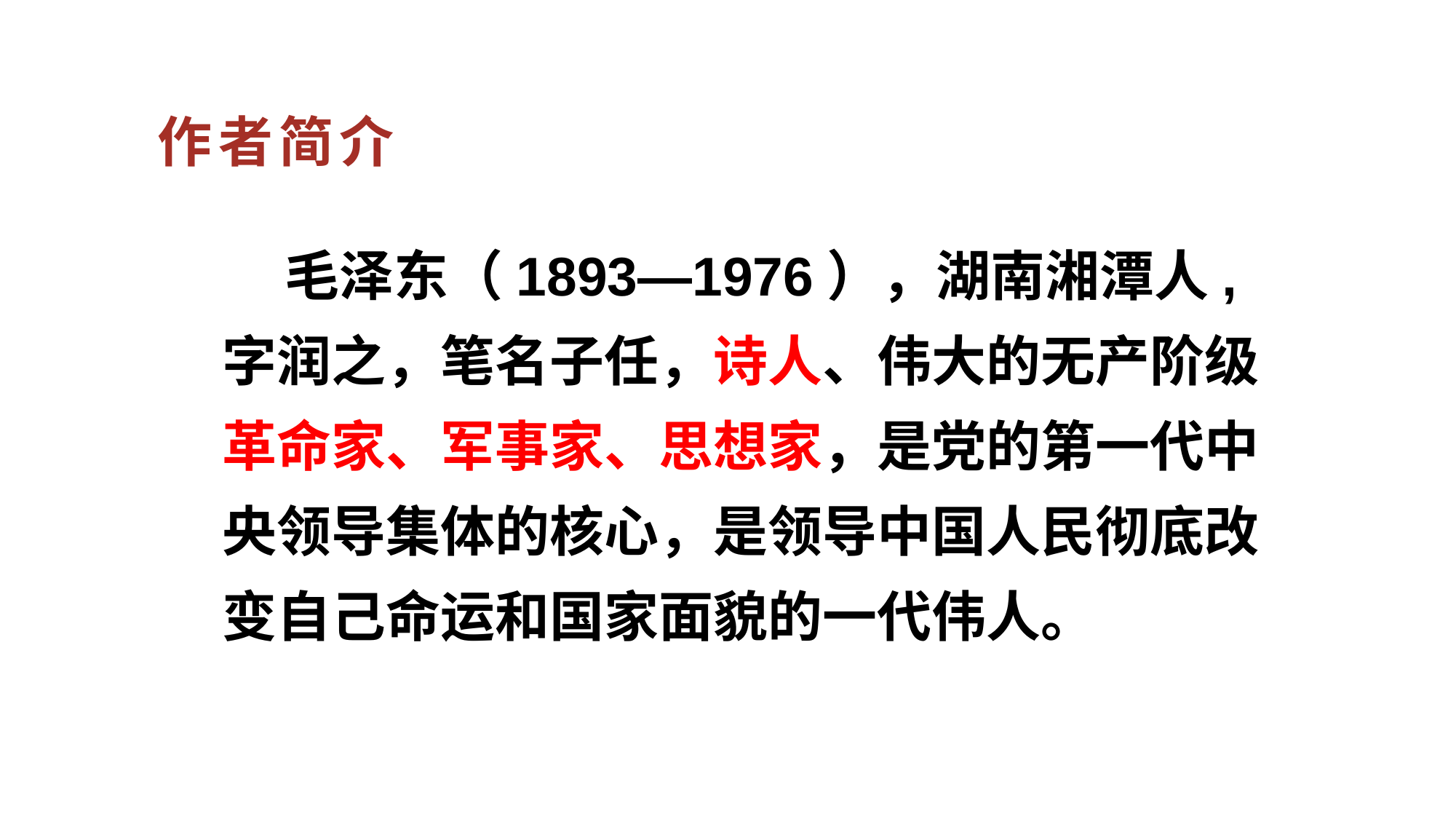

作者简介
    毛泽东（1893—1976），湖南湘潭人,字润之，笔名子任，诗人、伟大的无产阶级革命家、军事家、思想家，是党的第一代中央领导集体的核心，是领导中国人民彻底改变自己命运和国家面貌的一代伟人。